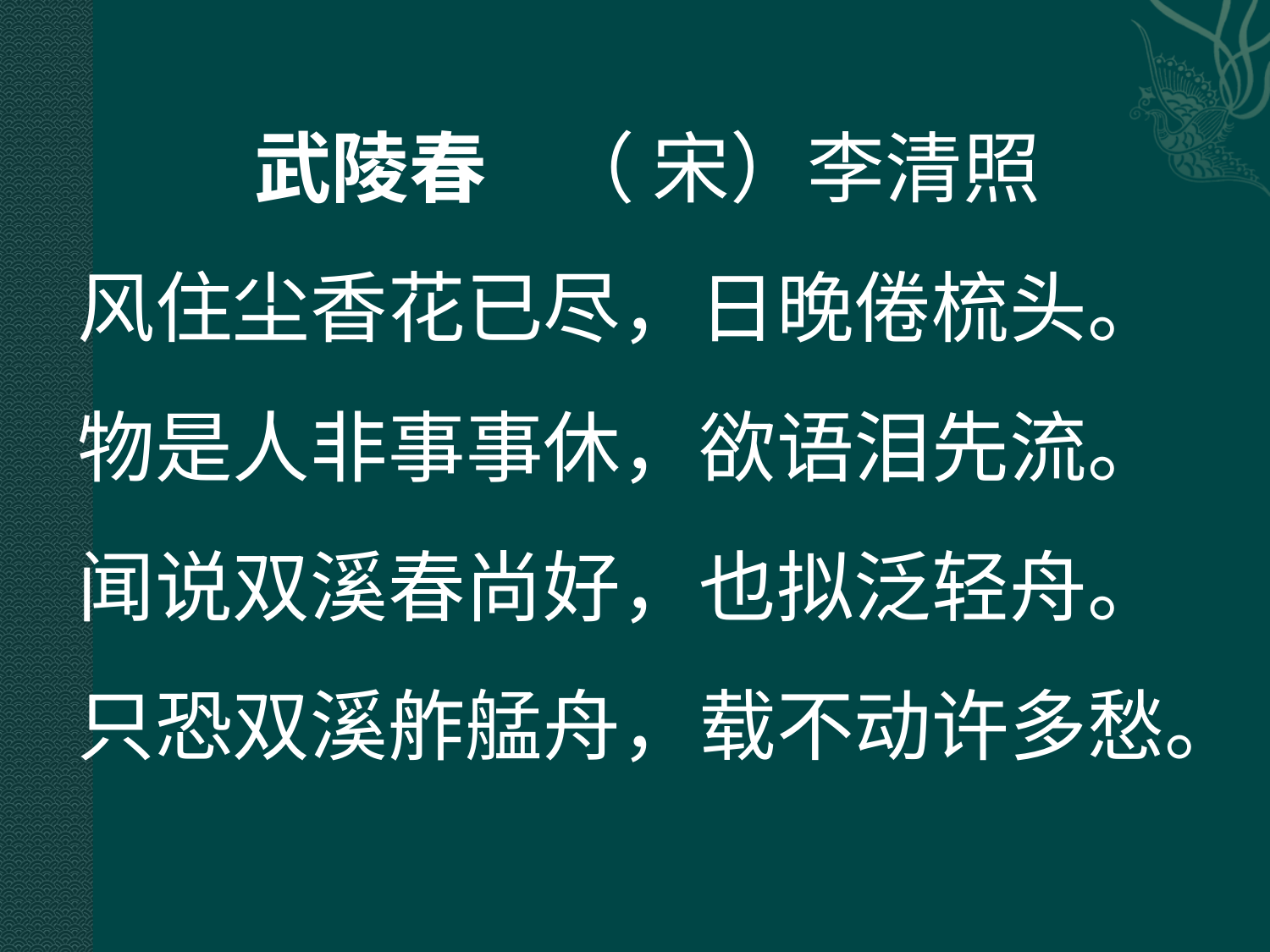

武陵春    （ 宋）李清照
风住尘香花已尽，日晚倦梳头。物是人非事事休，欲语泪先流。
闻说双溪春尚好，也拟泛轻舟。只恐双溪舴艋舟，载不动许多愁。